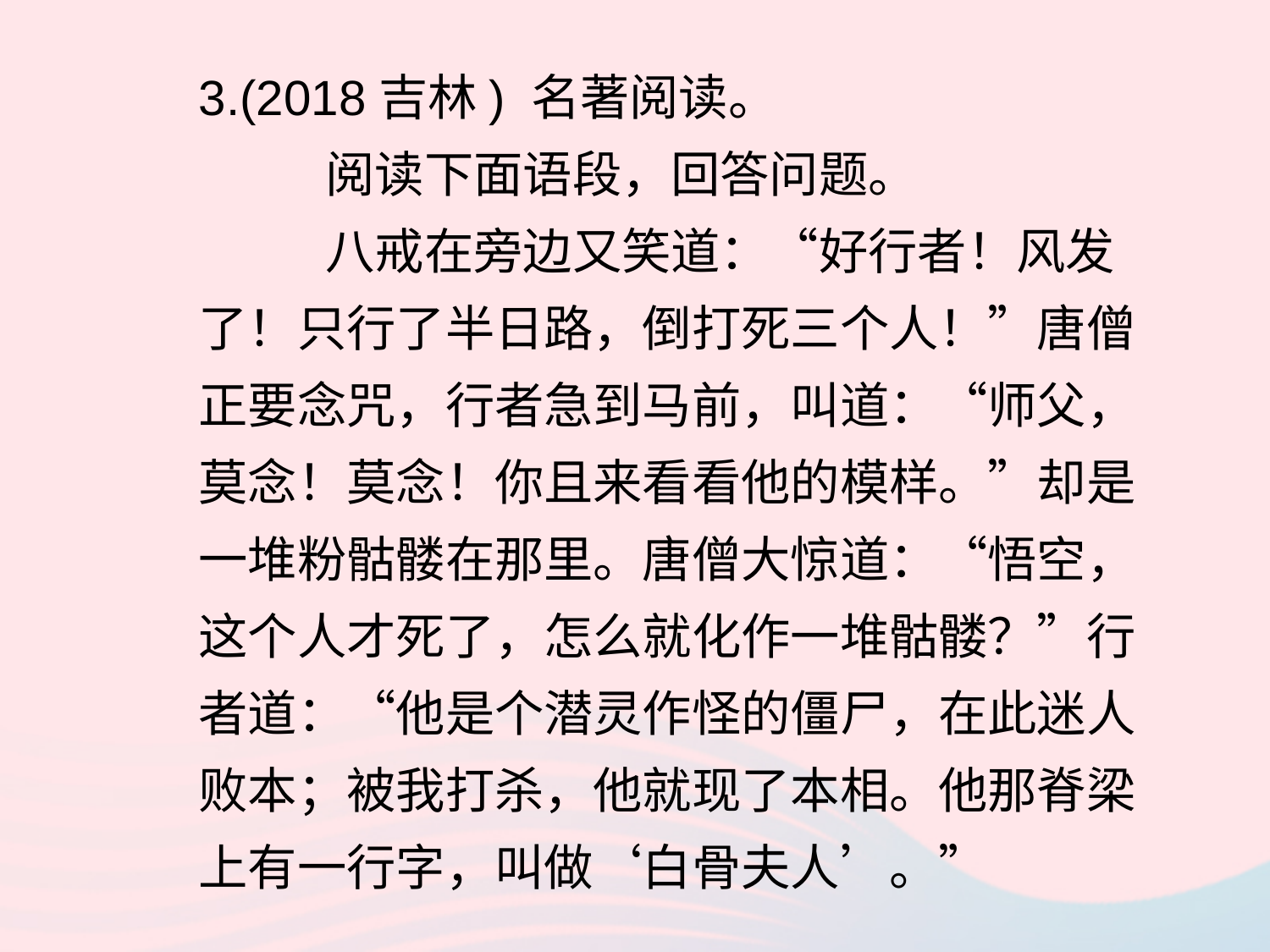

3.(2018吉林) 名著阅读。
	阅读下面语段，回答问题。
	八戒在旁边又笑道：“好行者！风发了！只行了半日路，倒打死三个人！”唐僧正要念咒，行者急到马前，叫道：“师父，莫念！莫念！你且来看看他的模样。”却是一堆粉骷髅在那里。唐僧大惊道：“悟空，这个人才死了，怎么就化作一堆骷髅？”行者道：“他是个潜灵作怪的僵尸，在此迷人败本；被我打杀，他就现了本相。他那脊梁上有一行字，叫做‘白骨夫人’。”